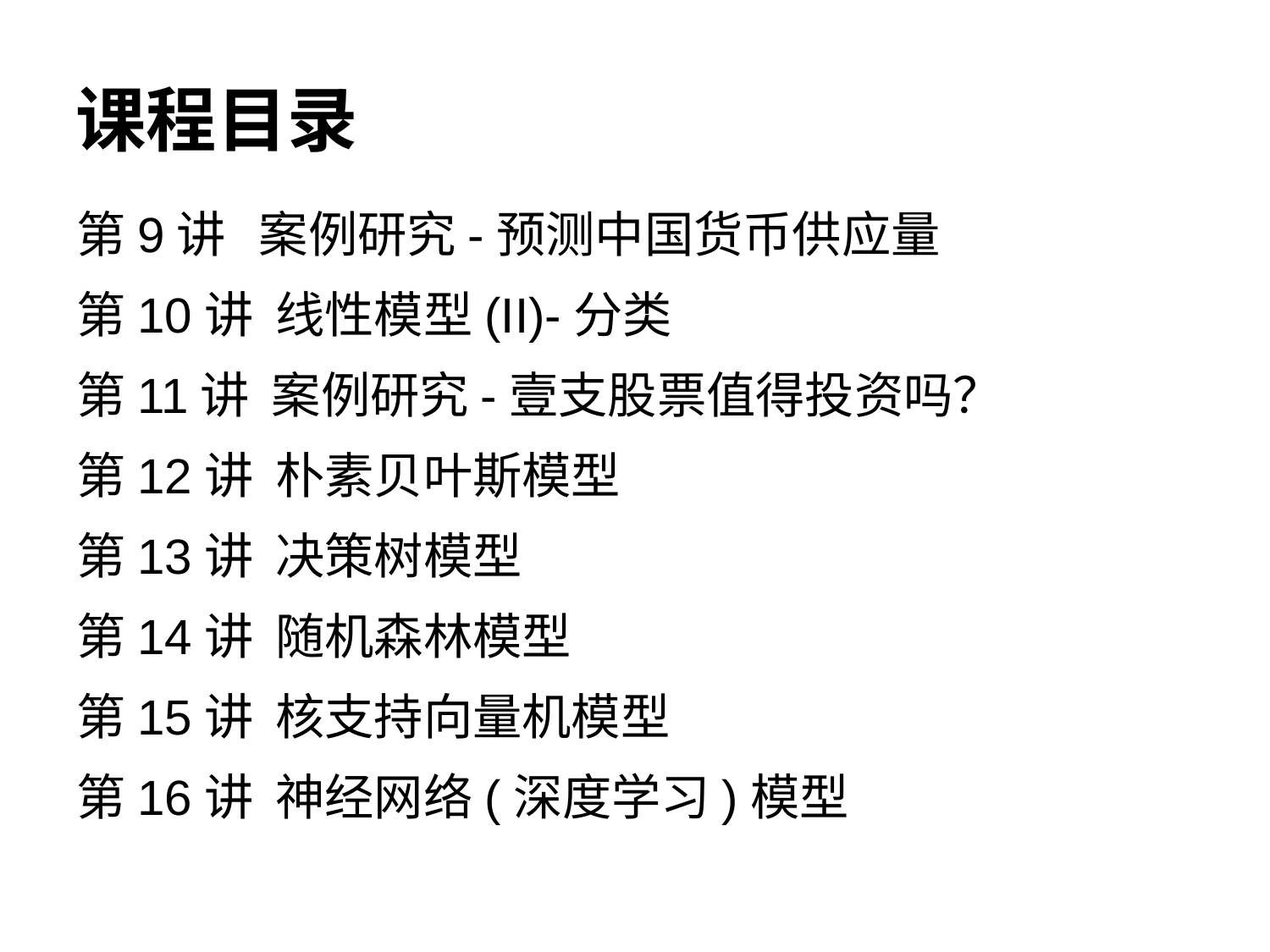

# 课程目录
第9讲   案例研究-预测中国货币供应量
第10讲  线性模型(II)-分类
第11讲  案例研究-壹支股票值得投资吗？
第12讲  朴素贝叶斯模型
第13讲  决策树模型
第14讲  随机森林模型
第15讲  核支持向量机模型
第16讲  神经网络(深度学习)模型